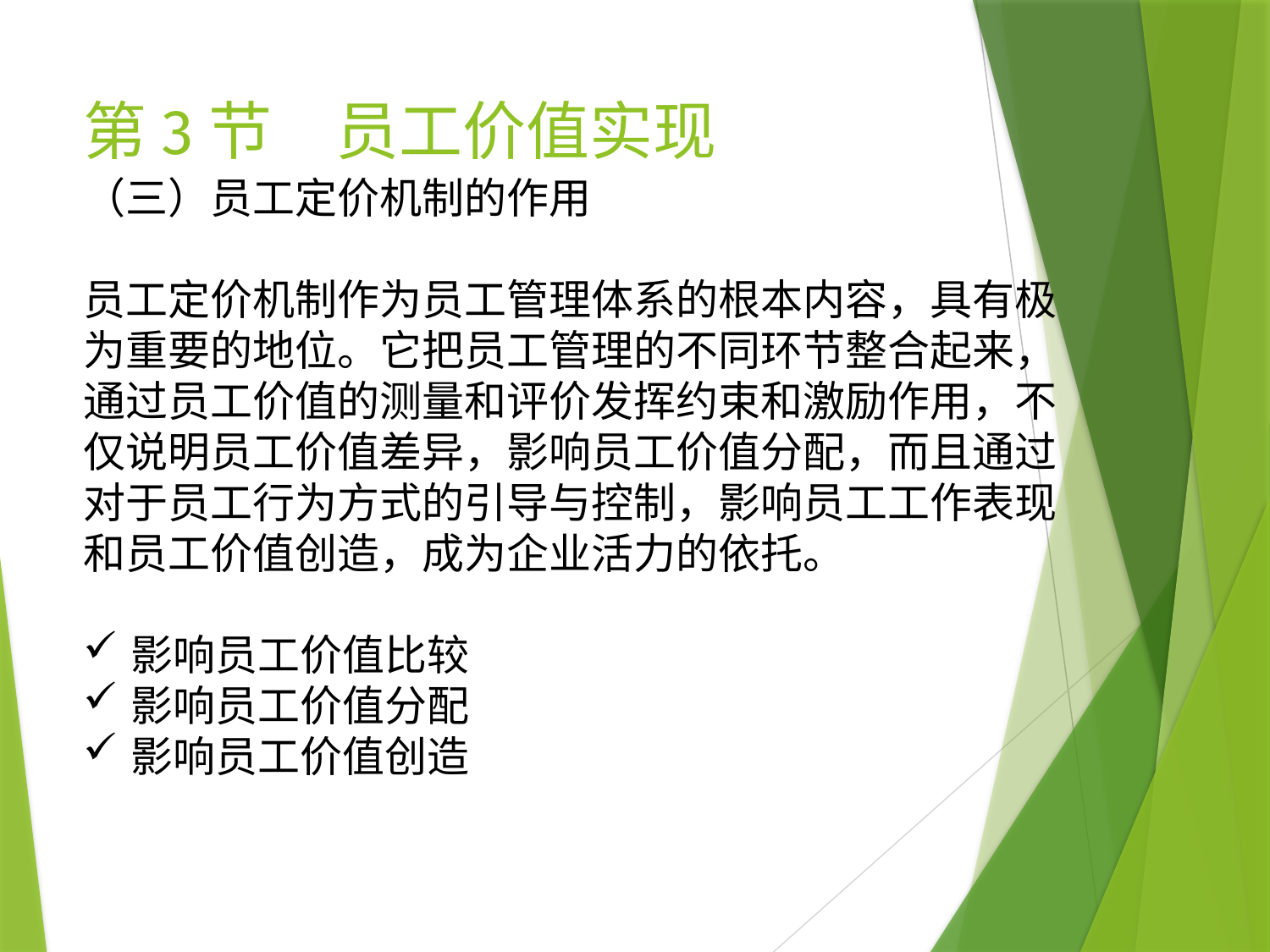

# 第3节　员工价值实现
（三）员工定价机制的作用

员工定价机制作为员工管理体系的根本内容，具有极为重要的地位。它把员工管理的不同环节整合起来，通过员工价值的测量和评价发挥约束和激励作用，不仅说明员工价值差异，影响员工价值分配，而且通过对于员工行为方式的引导与控制，影响员工工作表现和员工价值创造，成为企业活力的依托。

影响员工价值比较
影响员工价值分配
影响员工价值创造